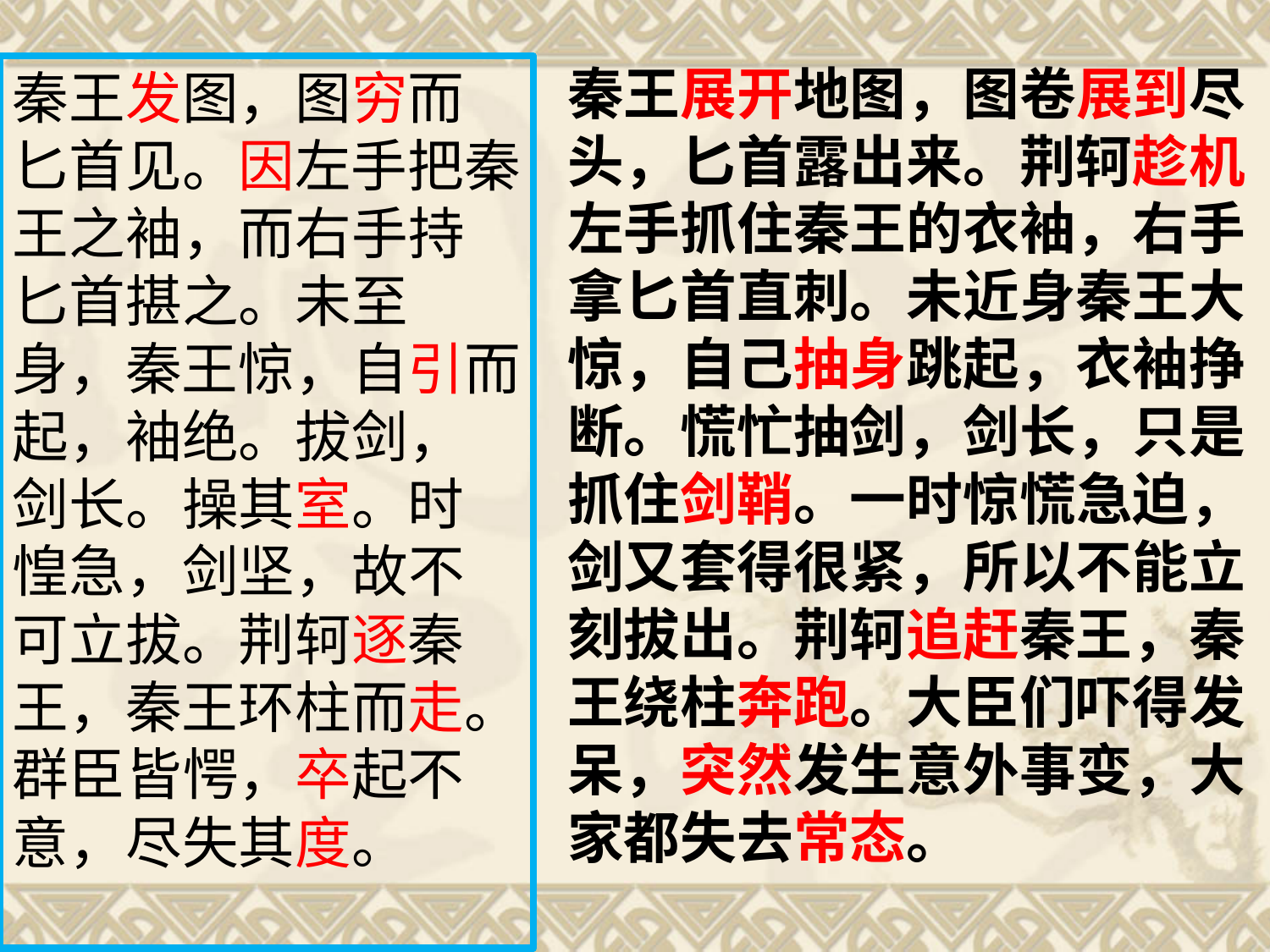

秦王展开地图，图卷展到尽头，匕首露出来。荆轲趁机左手抓住秦王的衣袖，右手拿匕首直刺。未近身秦王大惊，自己抽身跳起，衣袖挣断。慌忙抽剑，剑长，只是抓住剑鞘。一时惊慌急迫，剑又套得很紧，所以不能立刻拔出。荆轲追赶秦王，秦王绕柱奔跑。大臣们吓得发呆，突然发生意外事变，大家都失去常态。
秦王发图，图穷而匕首见。因左手把秦王之袖，而右手持匕首揕之。未至身，秦王惊，自引而起，袖绝。拔剑，剑长。操其室。时惶急，剑坚，故不可立拔。荆轲逐秦王，秦王环柱而走。群臣皆愕，卒起不意，尽失其度。